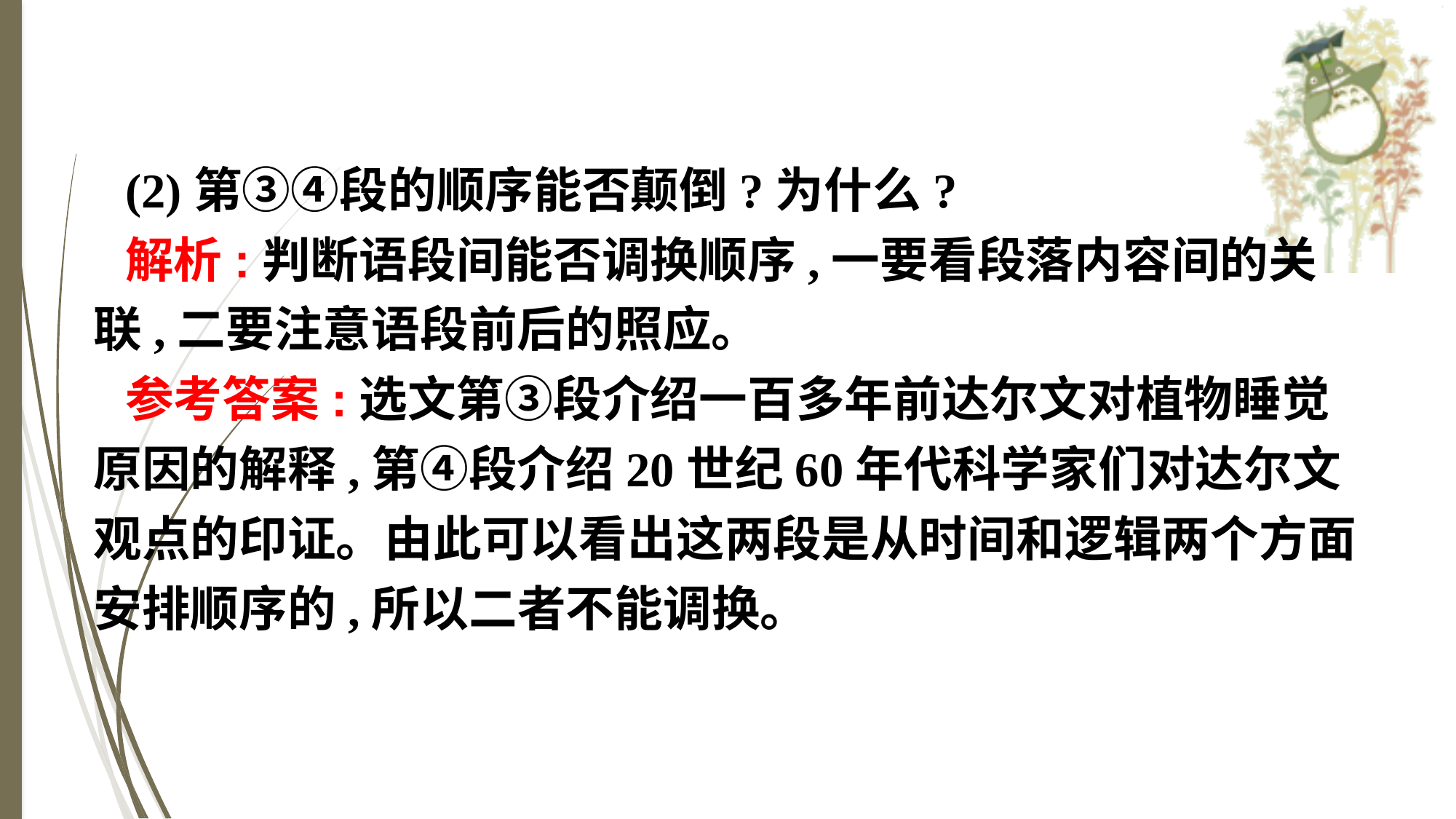

(2)第③④段的顺序能否颠倒?为什么?
解析:判断语段间能否调换顺序,一要看段落内容间的关联,二要注意语段前后的照应。
参考答案:选文第③段介绍一百多年前达尔文对植物睡觉原因的解释,第④段介绍20世纪60年代科学家们对达尔文观点的印证。由此可以看出这两段是从时间和逻辑两个方面安排顺序的,所以二者不能调换。